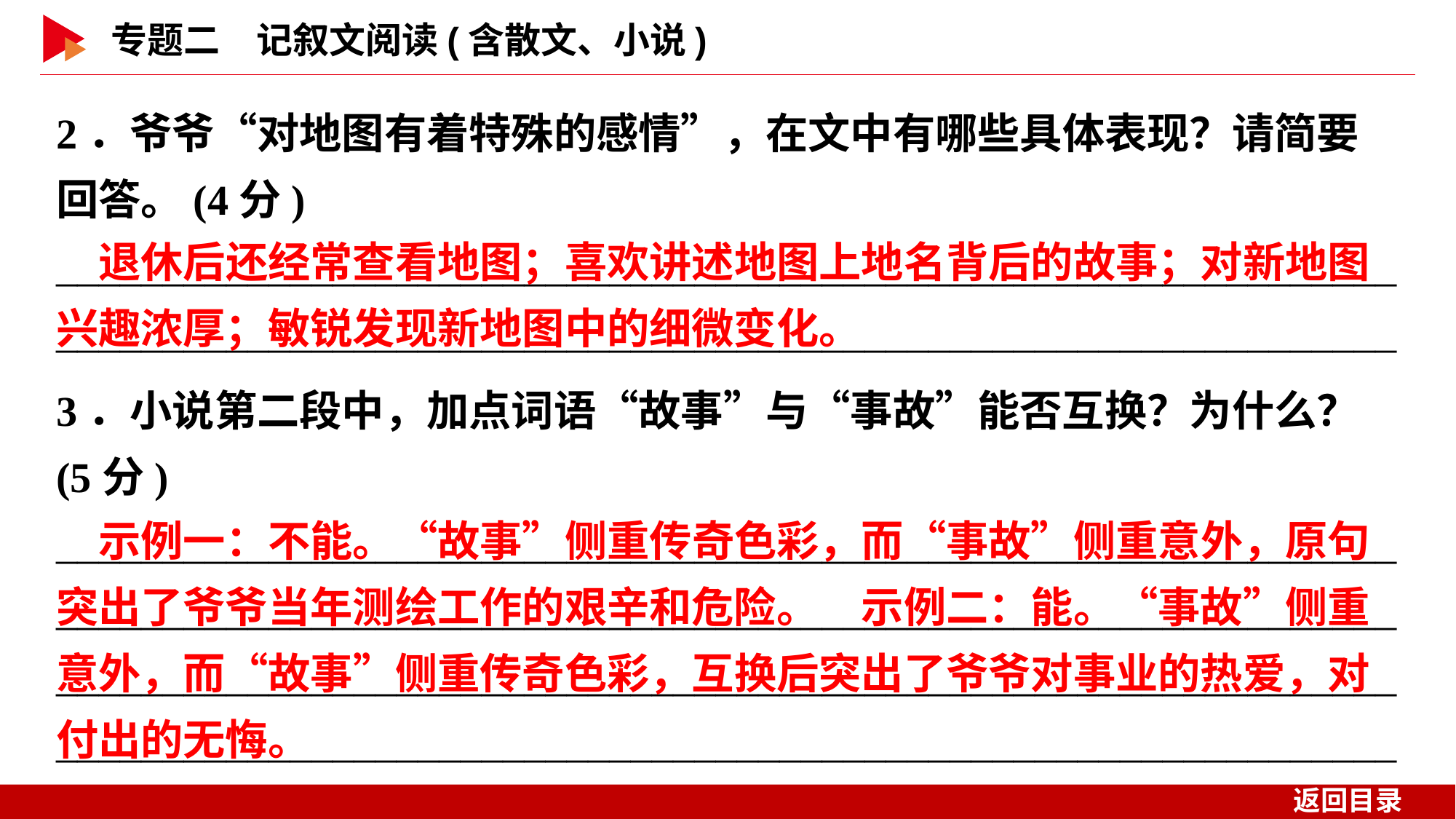

2．爷爷“对地图有着特殊的感情”，在文中有哪些具体表现？请简要回答。(4分) ______________________________________________________________________________________________________________________________
　退休后还经常查看地图；喜欢讲述地图上地名背后的故事；对新地图兴趣浓厚；敏锐发现新地图中的细微变化。
3．小说第二段中，加点词语“故事”与“事故”能否互换？为什么？(5分)
____________________________________________________________________________________________________________________________________________________________________________________________________________________________________________________________
　示例一：不能。“故事”侧重传奇色彩，而“事故”侧重意外，原句突出了爷爷当年测绘工作的艰辛和危险。　示例二：能。“事故”侧重意外，而“故事”侧重传奇色彩，互换后突出了爷爷对事业的热爱，对付出的无悔。